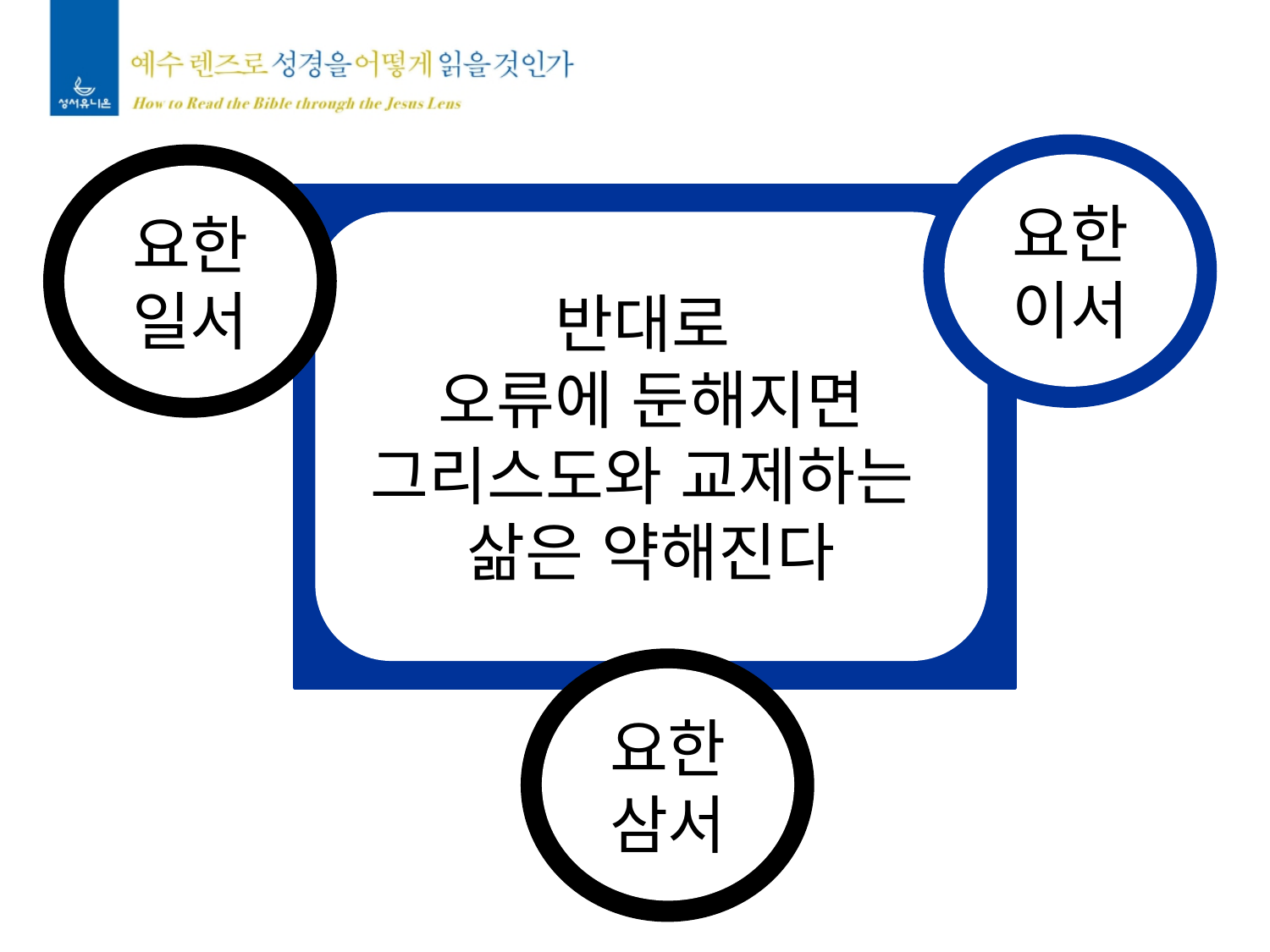

요한
이서
요한
일서

반대로
오류에 둔해지면
그리스도와 교제하는
삶은 약해진다

요한
삼서